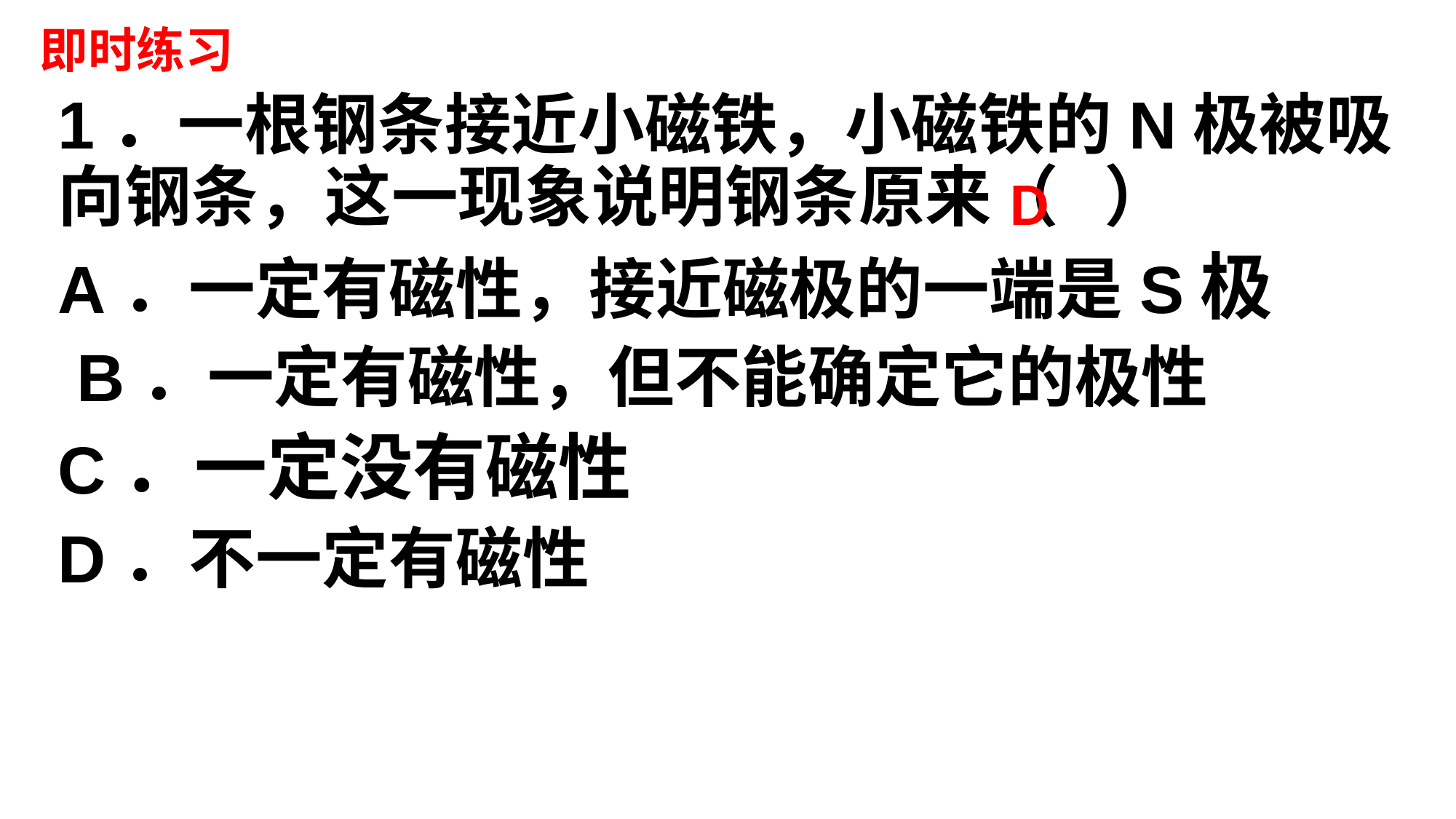

# 即时练习
1．一根钢条接近小磁铁，小磁铁的N极被吸向钢条，这一现象说明钢条原来（   ）
A．一定有磁性，接近磁极的一端是S极
 B．一定有磁性，但不能确定它的极性
C．一定没有磁性
D．不一定有磁性

D